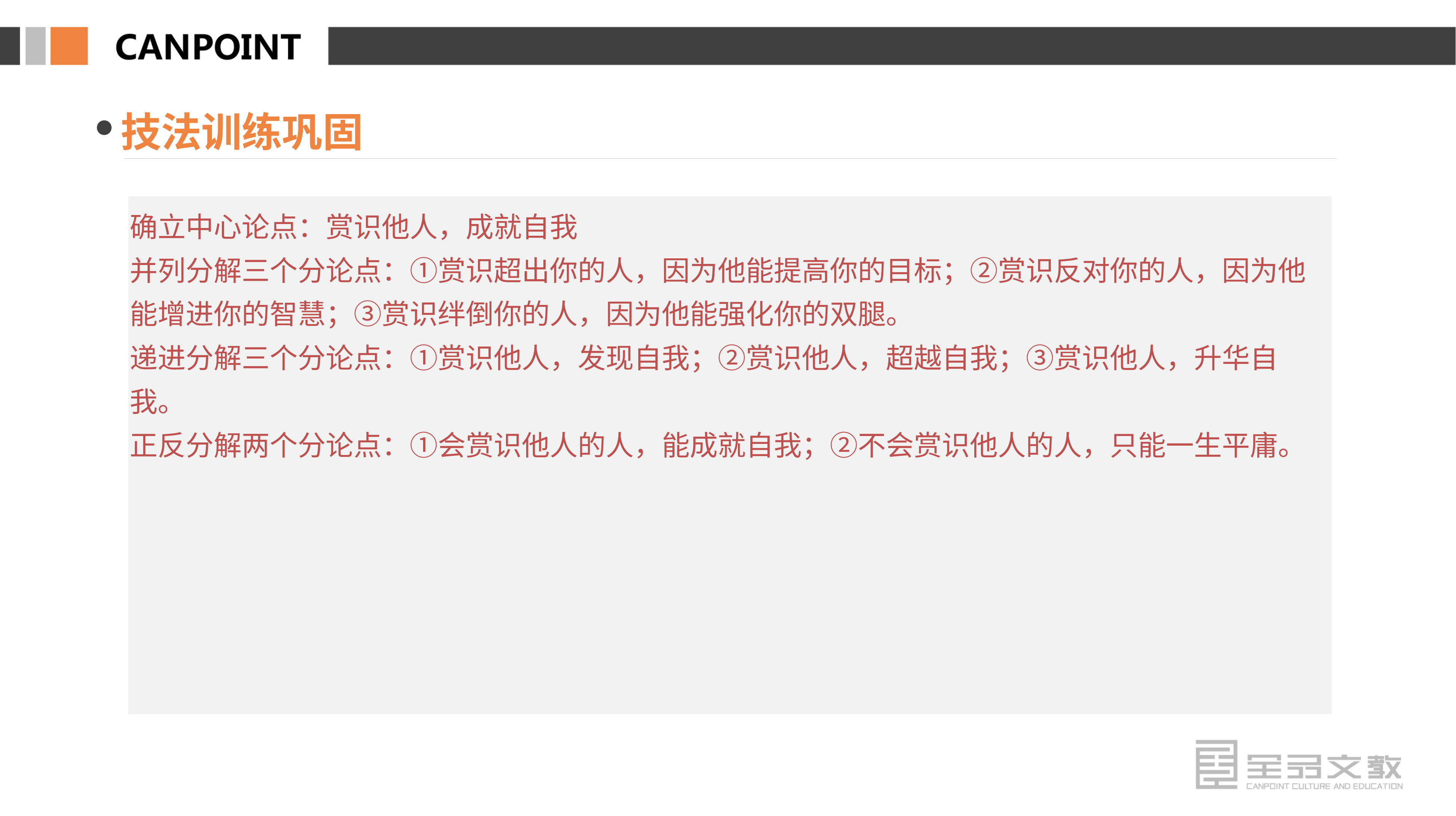

技法训练巩固

确立中心论点：赏识他人，成就自我
并列分解三个分论点：①赏识超出你的人，因为他能提高你的目标；②赏识反对你的人，因为他能增进你的智慧；③赏识绊倒你的人，因为他能强化你的双腿。
递进分解三个分论点：①赏识他人，发现自我；②赏识他人，超越自我；③赏识他人，升华自我。
正反分解两个分论点：①会赏识他人的人，能成就自我；②不会赏识他人的人，只能一生平庸。